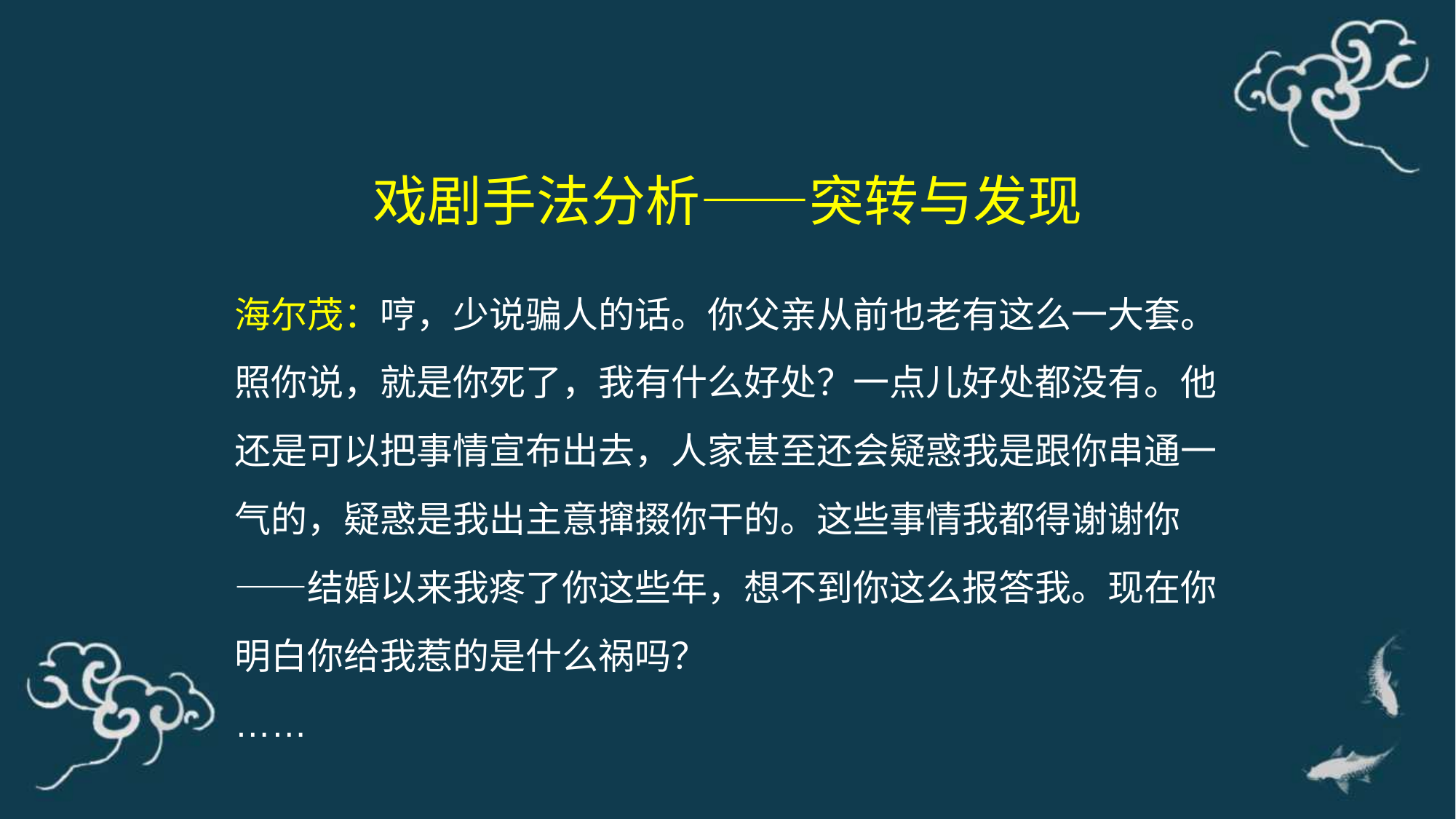

戏剧手法分析——突转与发现
海尔茂：哼，少说骗人的话。你父亲从前也老有这么一大套。照你说，就是你死了，我有什么好处？一点儿好处都没有。他还是可以把事情宣布出去，人家甚至还会疑惑我是跟你串通一气的，疑惑是我出主意撺掇你干的。这些事情我都得谢谢你——结婚以来我疼了你这些年，想不到你这么报答我。现在你明白你给我惹的是什么祸吗？
……